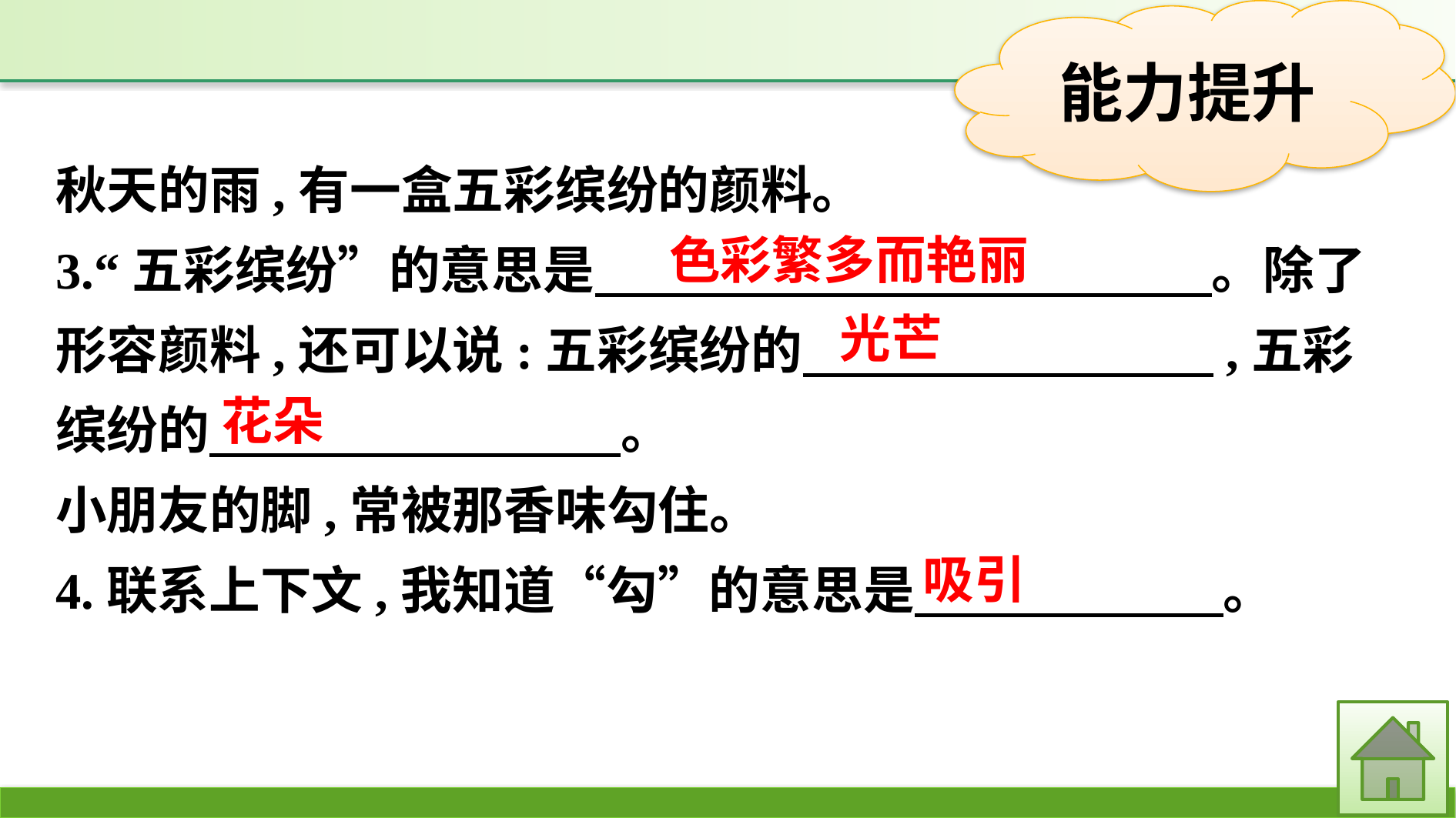

秋天的雨,有一盒五彩缤纷的颜料。
3.“五彩缤纷”的意思是　　　　　　　　　　　　。除了形容颜料,还可以说:五彩缤纷的　　　　　　　　,五彩缤纷的　　　　　　　　。
小朋友的脚,常被那香味勾住。
4.联系上下文,我知道“勾”的意思是　　　　　　。
色彩繁多而艳丽
光芒
花朵
吸引